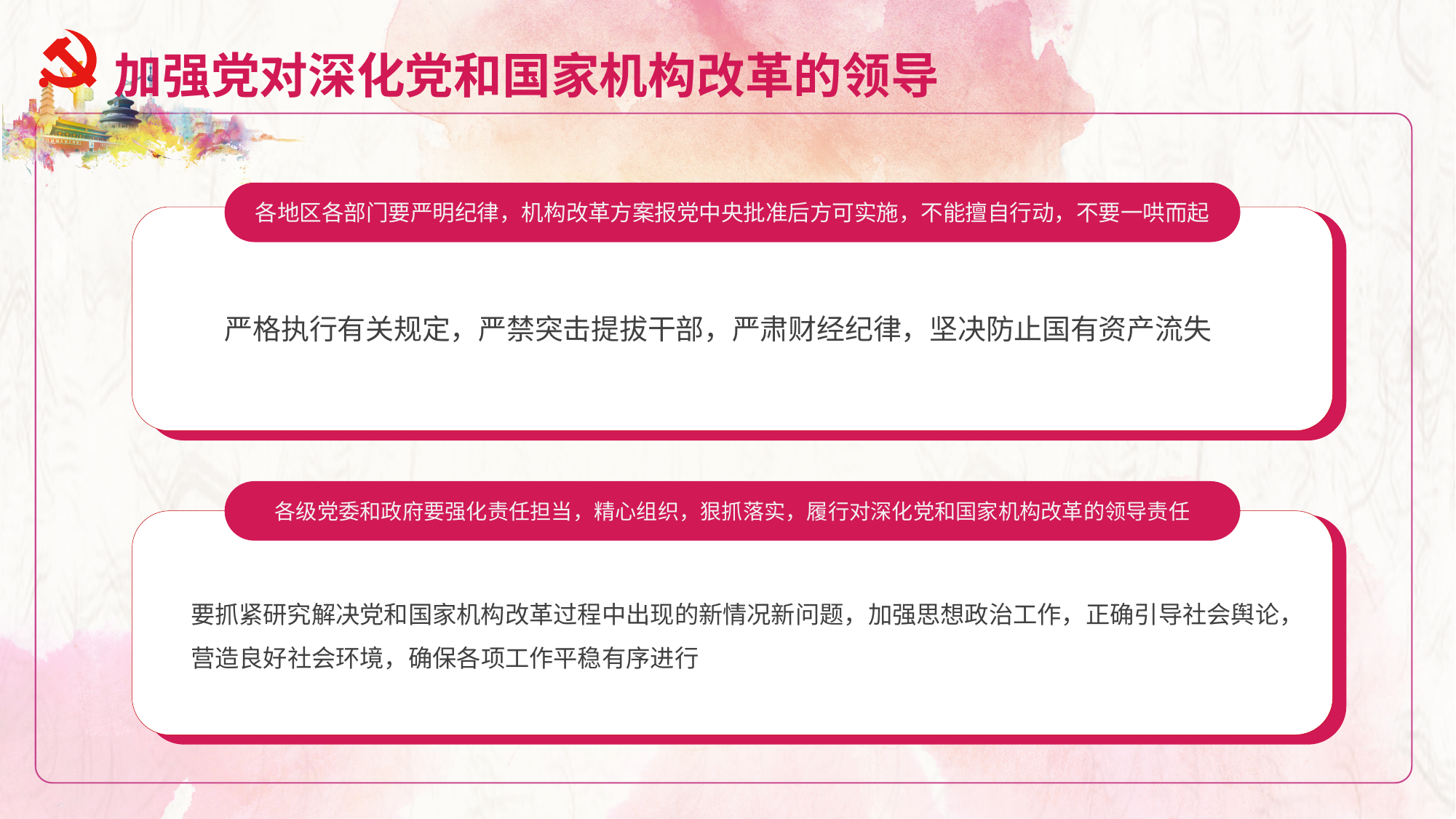

加强党对深化党和国家机构改革的领导
各地区各部门要严明纪律，机构改革方案报党中央批准后方可实施，不能擅自行动，不要一哄而起

严格执行有关规定，严禁突击提拔干部，严肃财经纪律，坚决防止国有资产流失
各级党委和政府要强化责任担当，精心组织，狠抓落实，履行对深化党和国家机构改革的领导责任

要抓紧研究解决党和国家机构改革过程中出现的新情况新问题，加强思想政治工作，正确引导社会舆论，营造良好社会环境，确保各项工作平稳有序进行